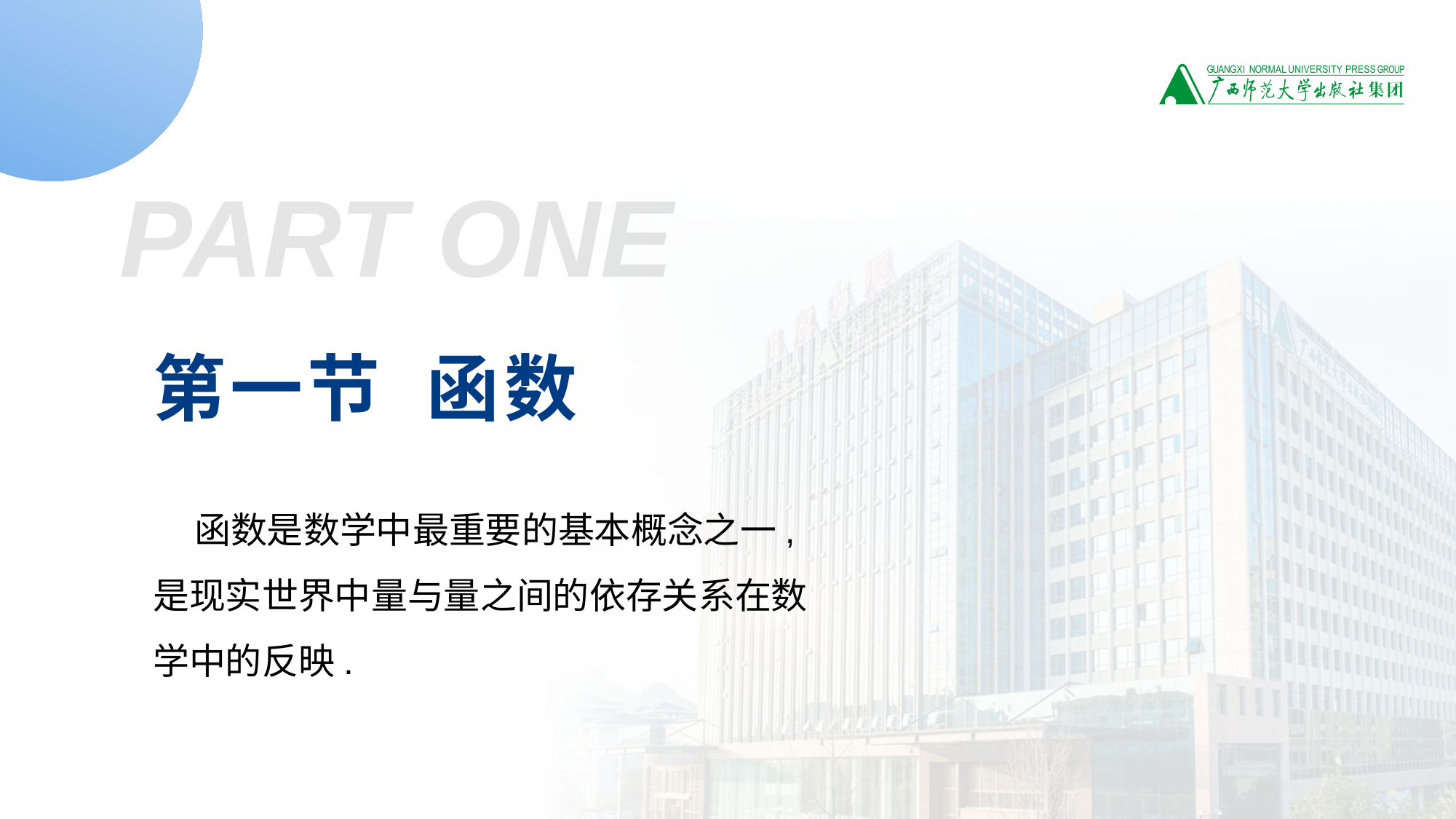

PART ONE
第一节  函数
    函数是数学中最重要的基本概念之一,是现实世界中量与量之间的依存关系在数学中的反映.